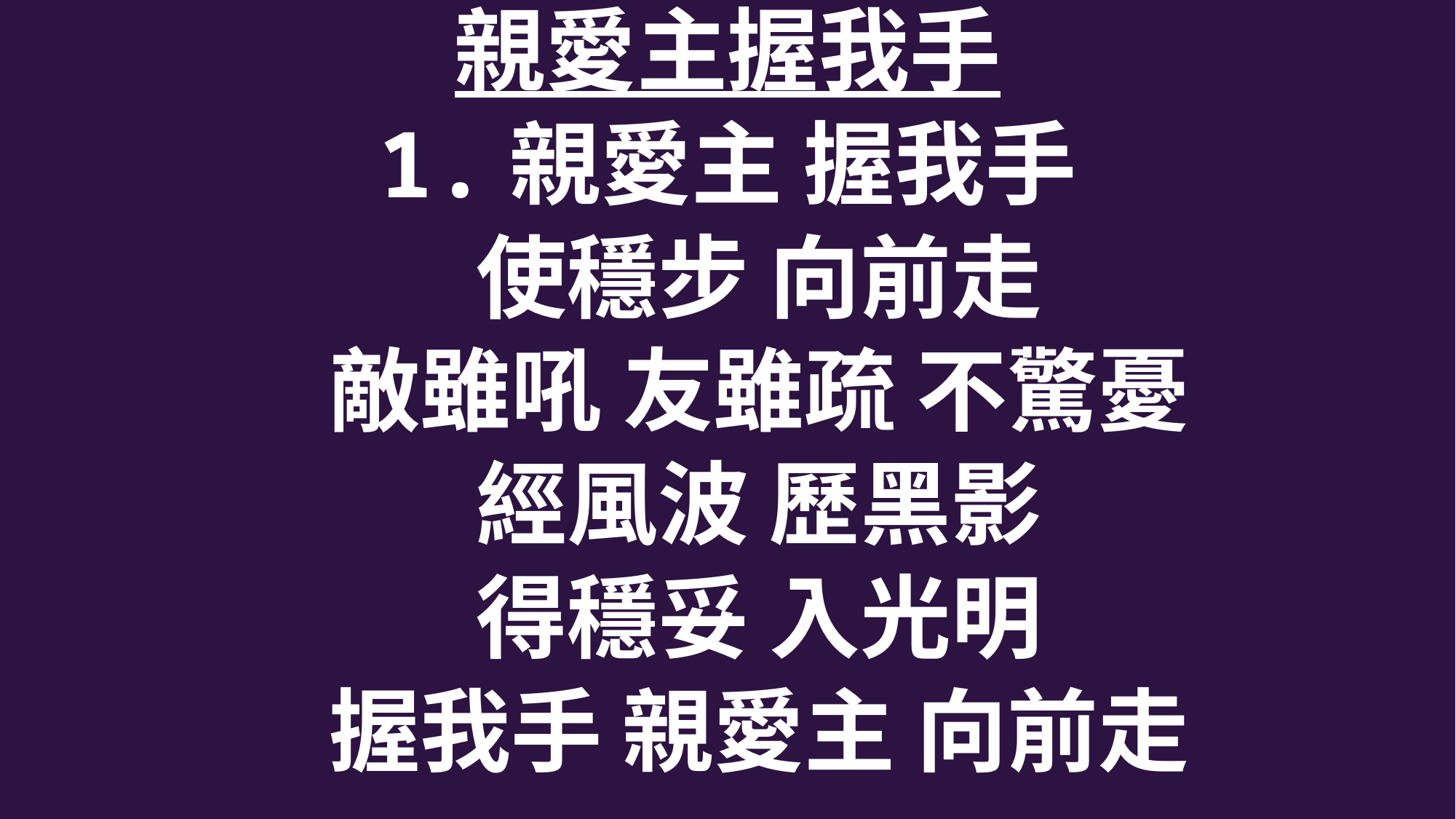

親愛主握我手
1.親愛主 握我手
  使穩步 向前走
  敵雖吼 友雖疏 不驚憂
  經風波 歷黑影
  得穩妥 入光明
  握我手 親愛主 向前走